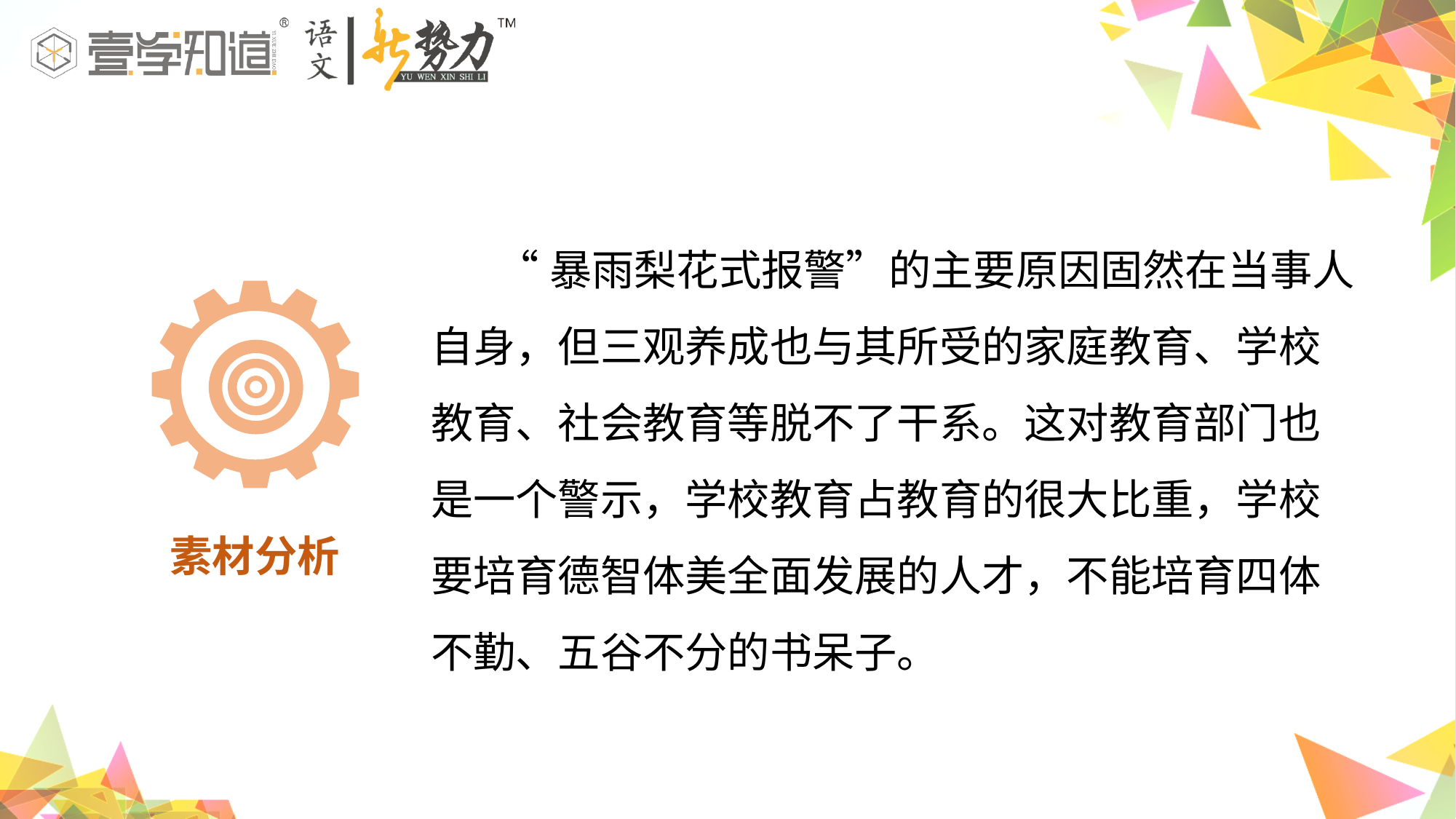

“暴雨梨花式报警”的主要原因固然在当事人自身，但三观养成也与其所受的家庭教育、学校教育、社会教育等脱不了干系。这对教育部门也是一个警示，学校教育占教育的很大比重，学校要培育德智体美全面发展的人才，不能培育四体不勤、五谷不分的书呆子。

素材分析